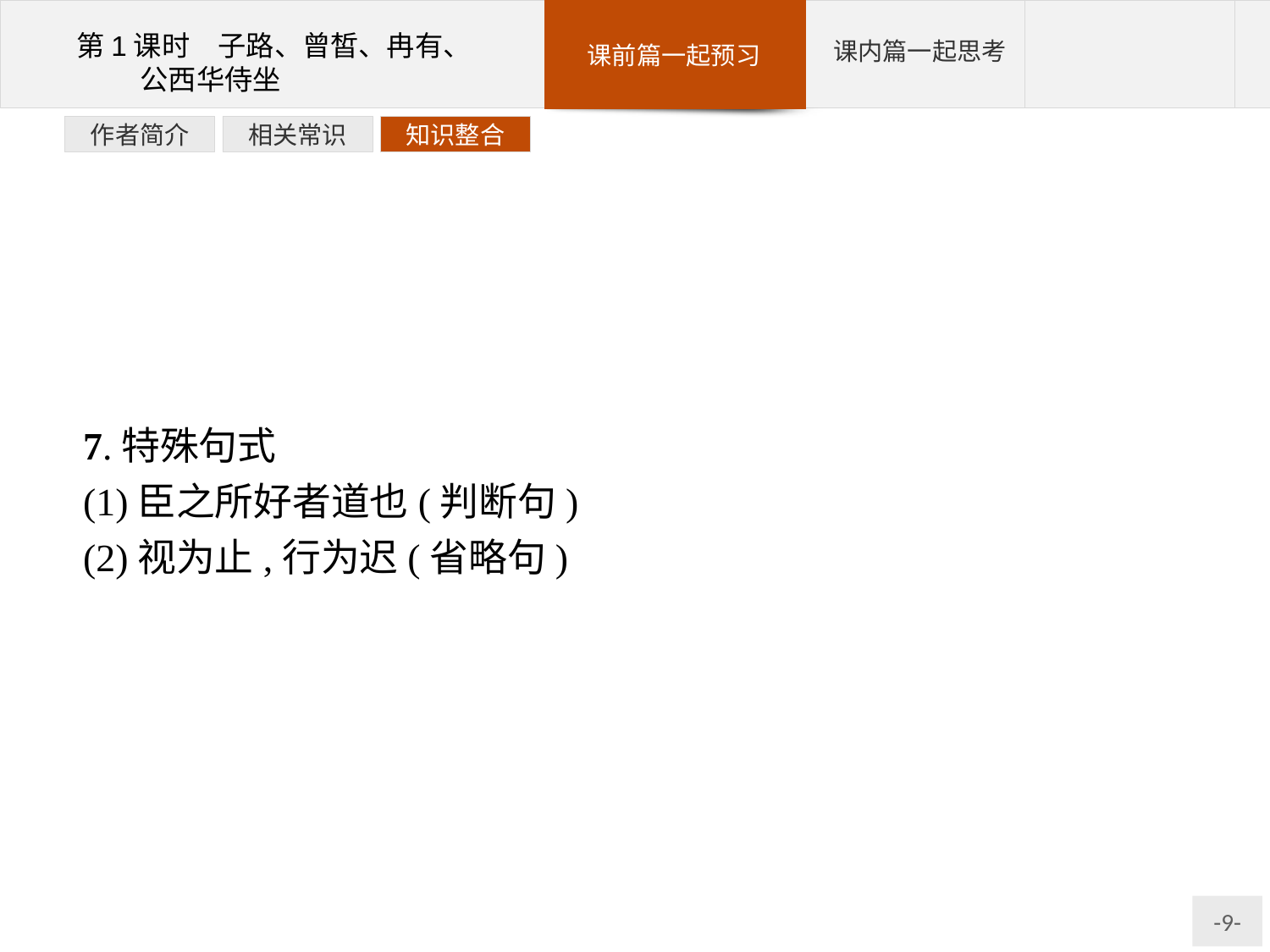

知识整合
相关常识
作者简介
7.特殊句式
(1)臣之所好者道也(判断句)
(2)视为止,行为迟(省略句)